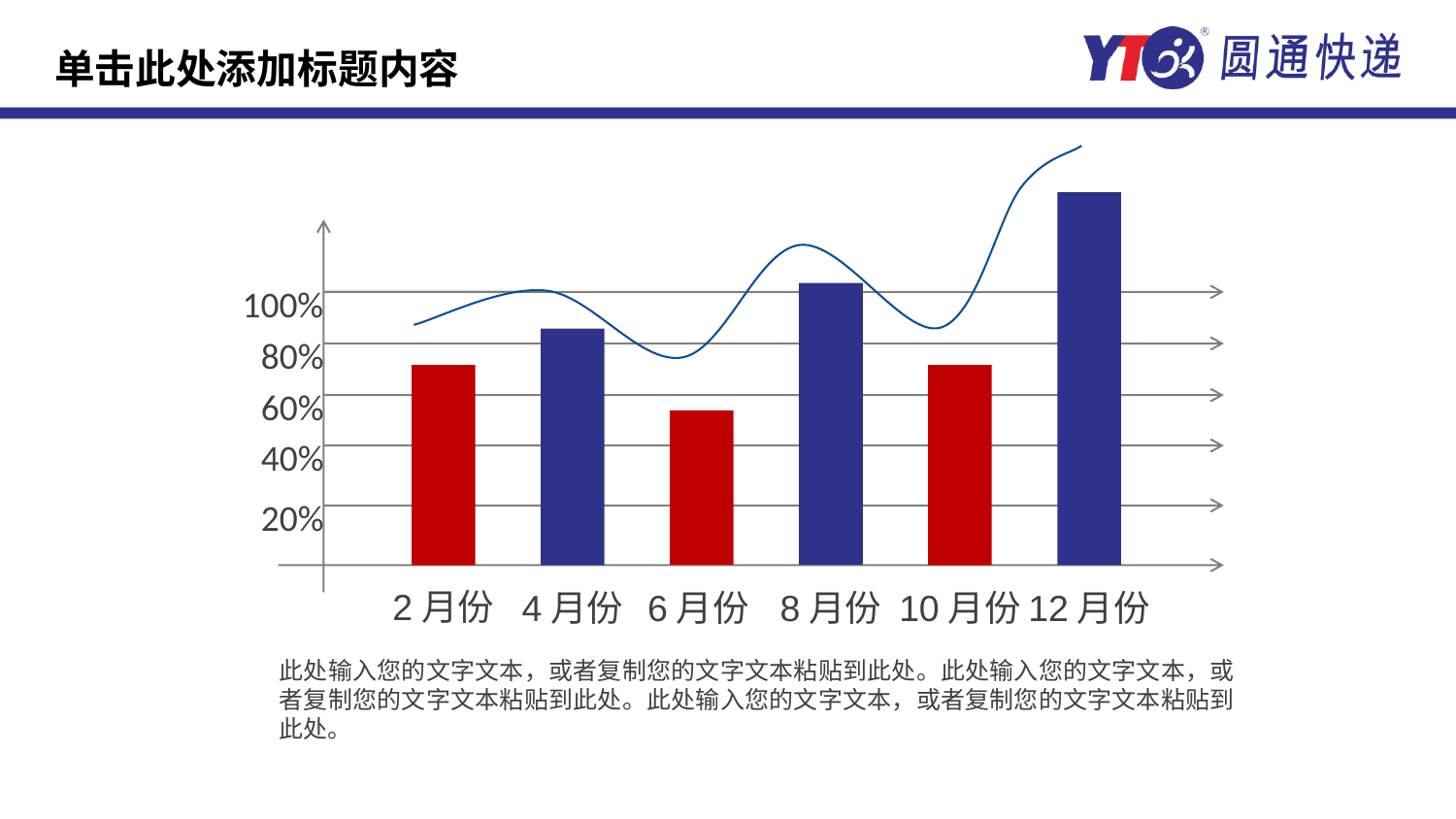

单击此处添加标题内容

100%
80%
60%
40%
20%

2月份

4月份
6月份
8月份
10月份
12月份
此处输入您的文字文本，或者复制您的文字文本粘贴到此处。此处输入您的文字文本，或者复制您的文字文本粘贴到此处。此处输入您的文字文本，或者复制您的文字文本粘贴到此处。